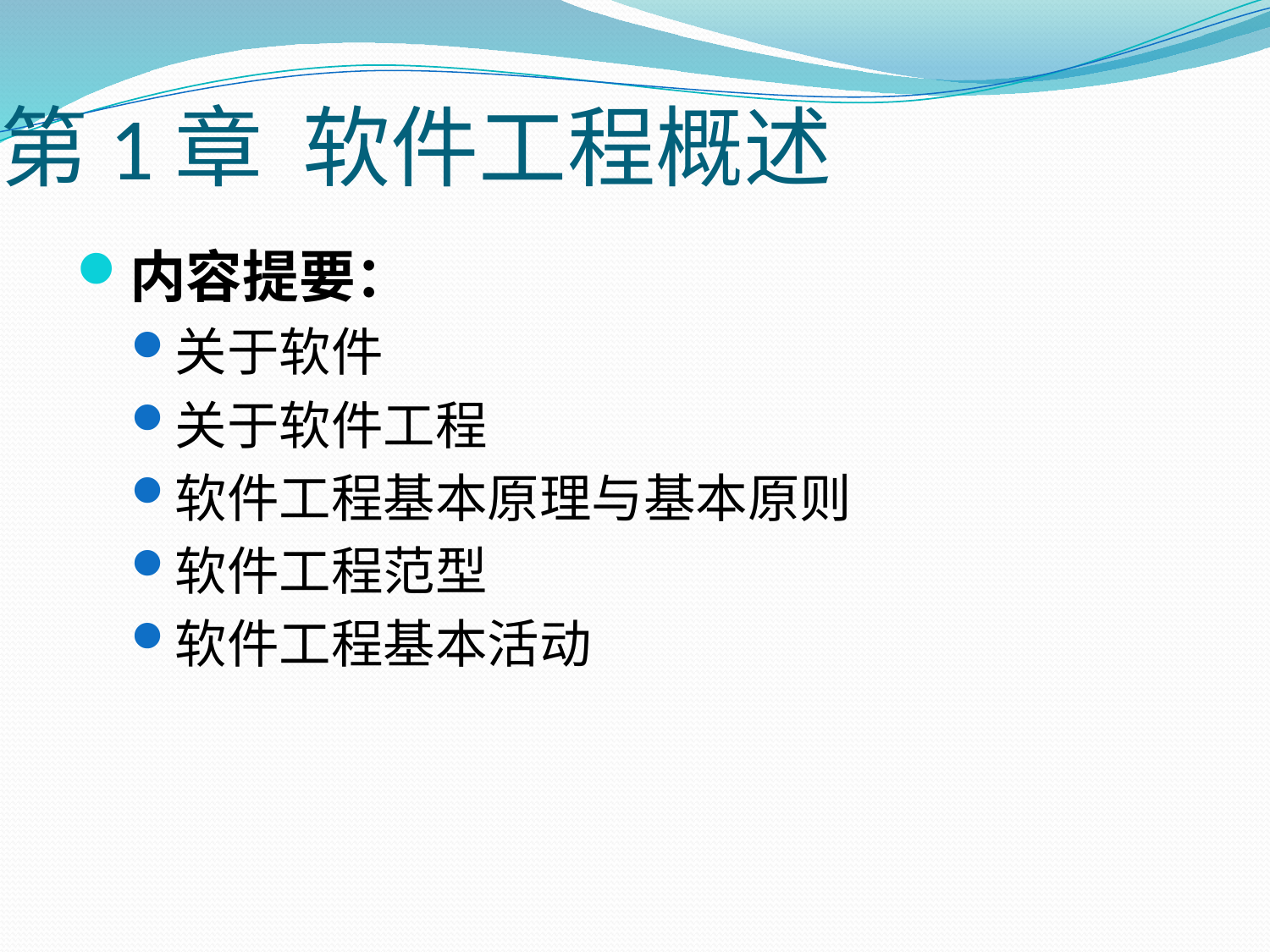

# 第1章  软件工程概述
内容提要：
关于软件
关于软件工程
软件工程基本原理与基本原则
软件工程范型
软件工程基本活动